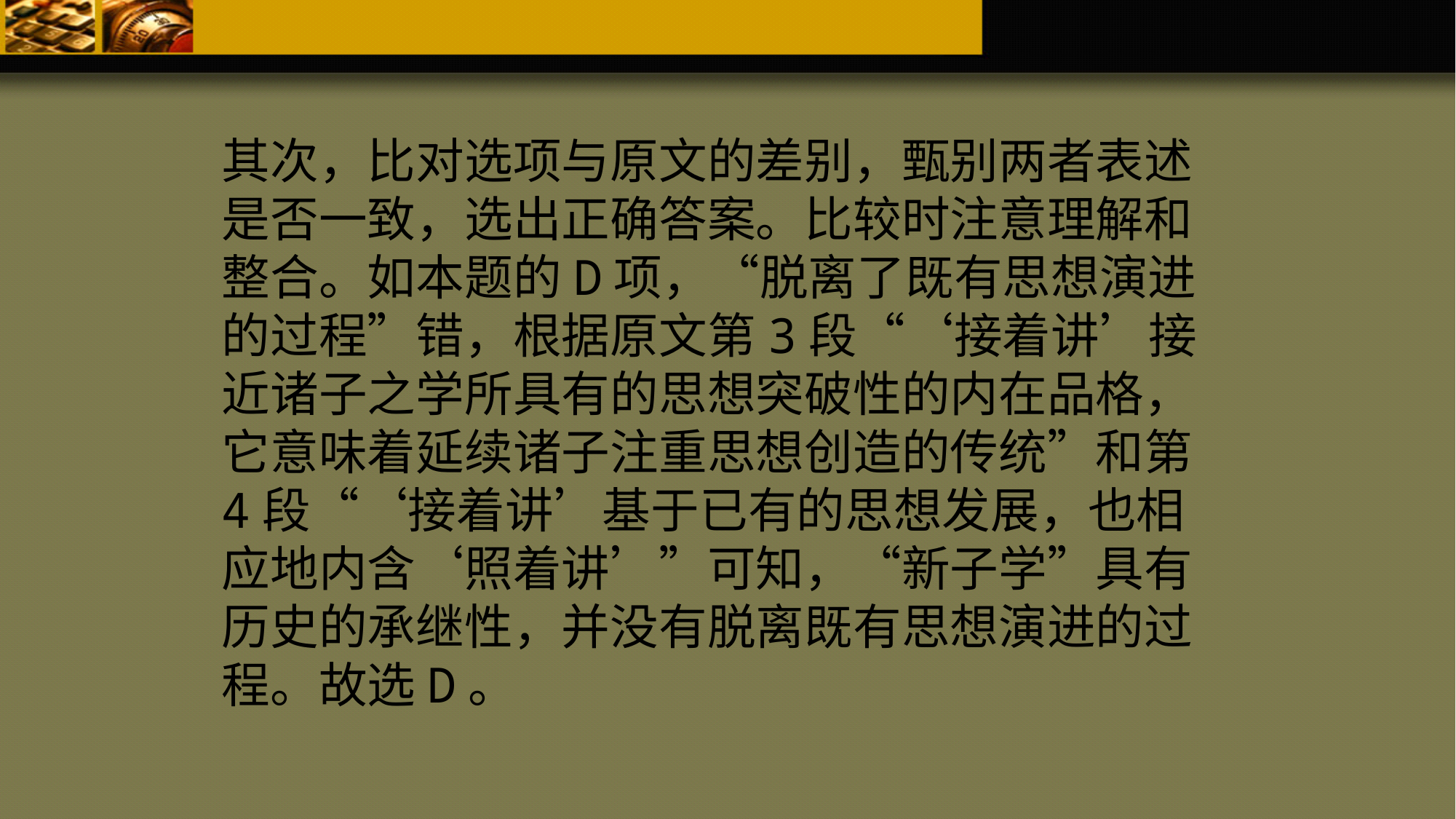

其次，比对选项与原文的差别，甄别两者表述是否一致，选出正确答案。比较时注意理解和整合。如本题的D项，“脱离了既有思想演进的过程”错，根据原文第3段“‘接着讲’接近诸子之学所具有的思想突破性的内在品格，它意味着延续诸子注重思想创造的传统”和第4段“‘接着讲’基于已有的思想发展，也相应地内含‘照着讲’”可知，“新子学”具有历史的承继性，并没有脱离既有思想演进的过程。故选D。